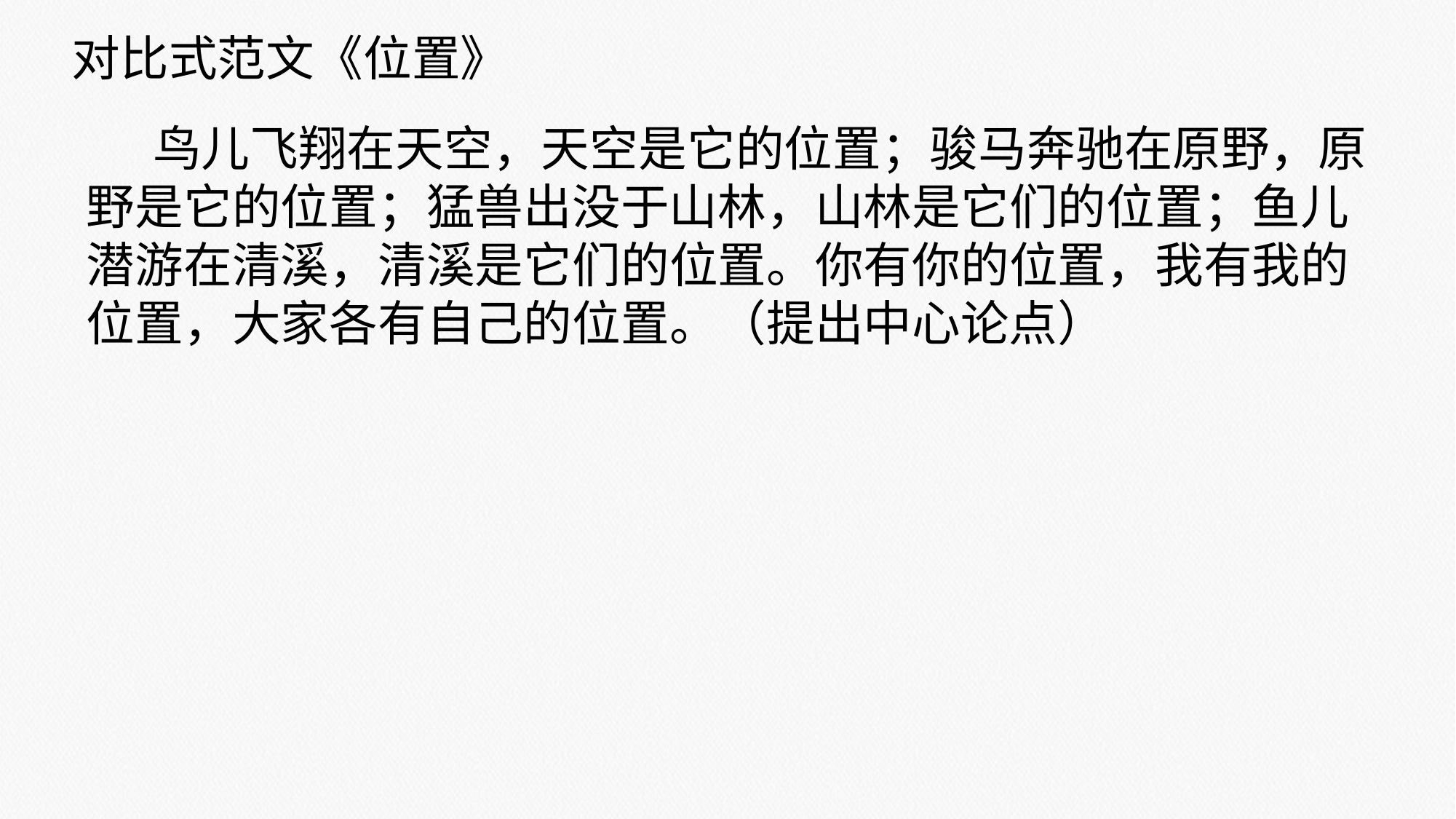

对比式范文《位置》
     鸟儿飞翔在天空，天空是它的位置；骏马奔驰在原野，原野是它的位置；猛兽出没于山林，山林是它们的位置；鱼儿潜游在清溪，清溪是它们的位置。你有你的位置，我有我的位置，大家各有自己的位置。（提出中心论点）